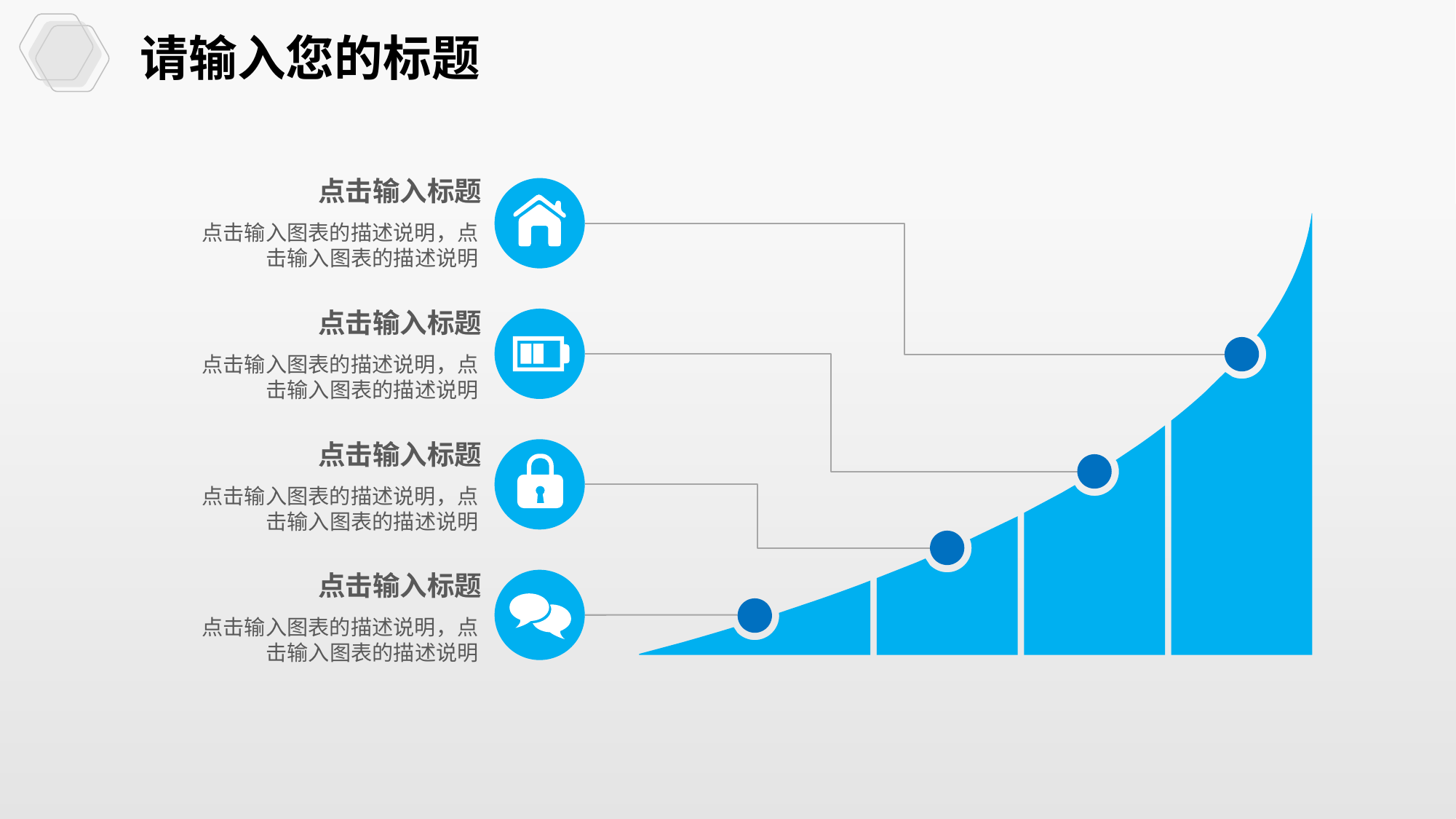

请输入您的标题
点击输入标题

点击输入图表的描述说明，点击输入图表的描述说明
点击输入标题

点击输入图表的描述说明，点击输入图表的描述说明

点击输入标题

点击输入图表的描述说明，点击输入图表的描述说明

点击输入标题

点击输入图表的描述说明，点击输入图表的描述说明